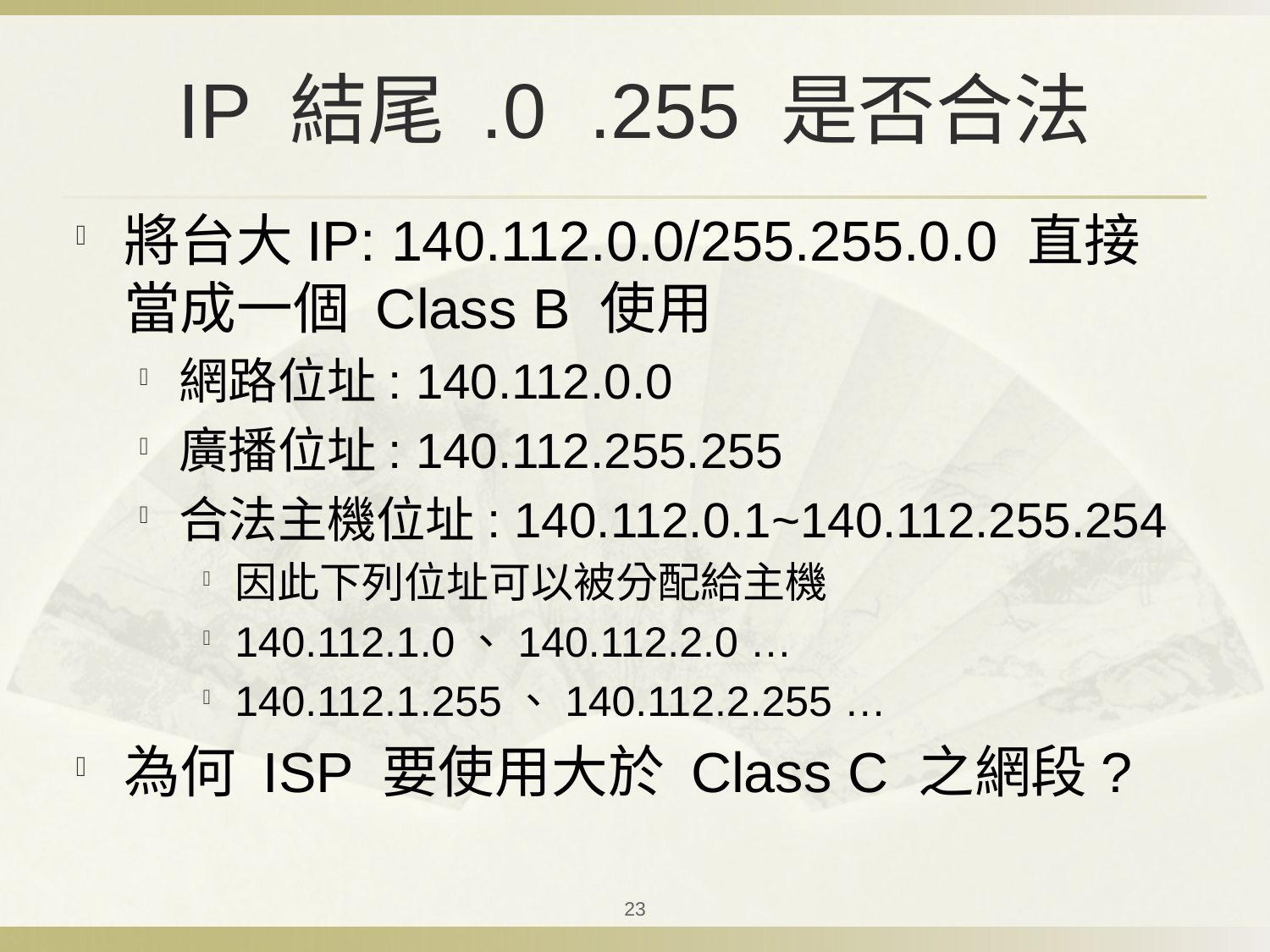

# IP 結尾 .0  .255 是否合法
將台大IP: 140.112.0.0/255.255.0.0 直接當成一個 Class B 使用
網路位址: 140.112.0.0
廣播位址: 140.112.255.255
合法主機位址: 140.112.0.1~140.112.255.254
因此下列位址可以被分配給主機
140.112.1.0、140.112.2.0 …
140.112.1.255、140.112.2.255 …
為何 ISP 要使用大於 Class C 之網段?

23